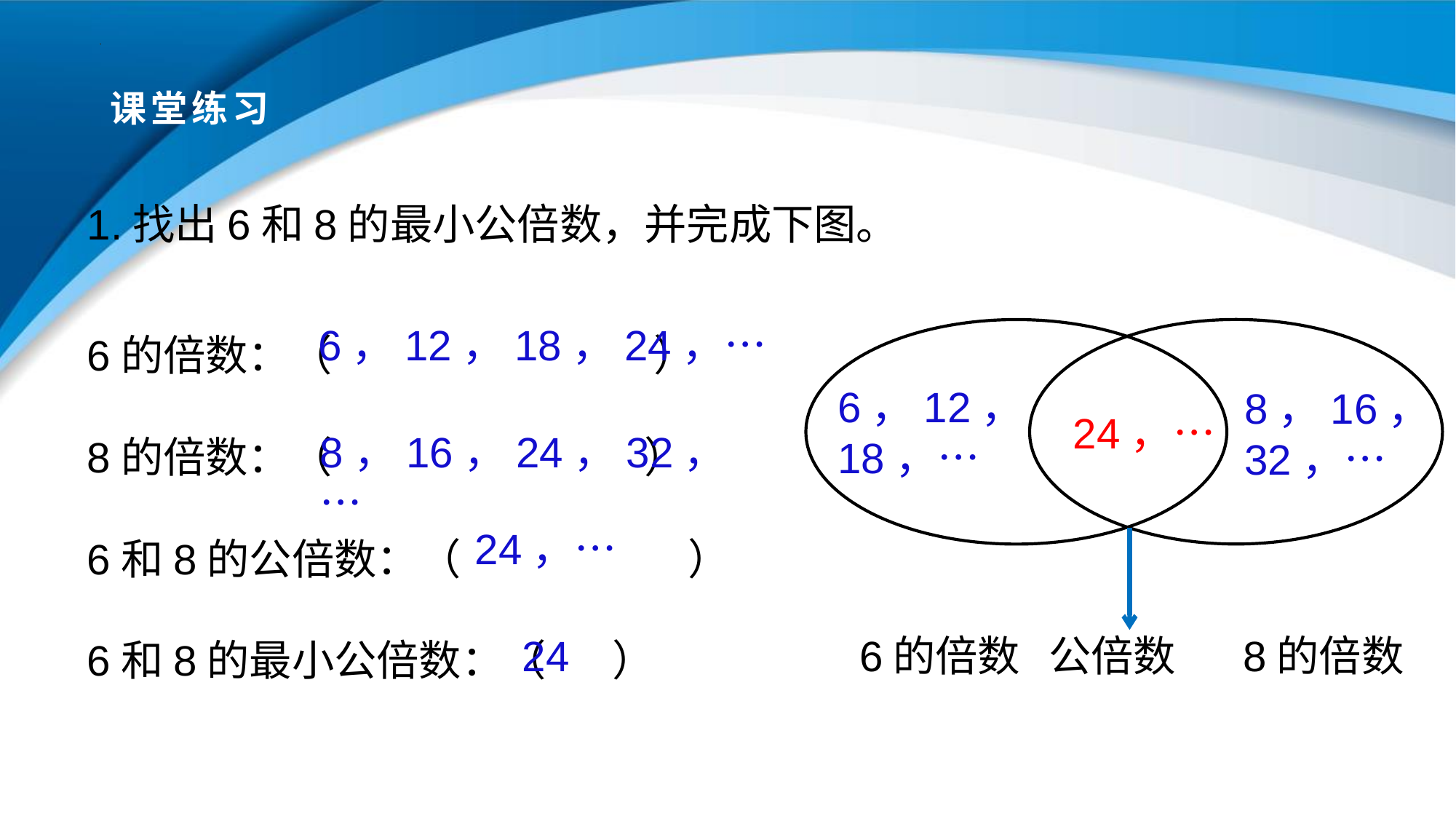

# 课堂练习
1.找出6和8的最小公倍数，并完成下图。
6的倍数：（                                  ）
8的倍数：（                                 ）
6和8的公倍数：（                        ）
6和8的最小公倍数：（       ）
6，12，18，24，…

6，12，18，…
8，16，32，…
24，…
8，16，24，32，…
24，…
     6的倍数   公倍数      8的倍数
24